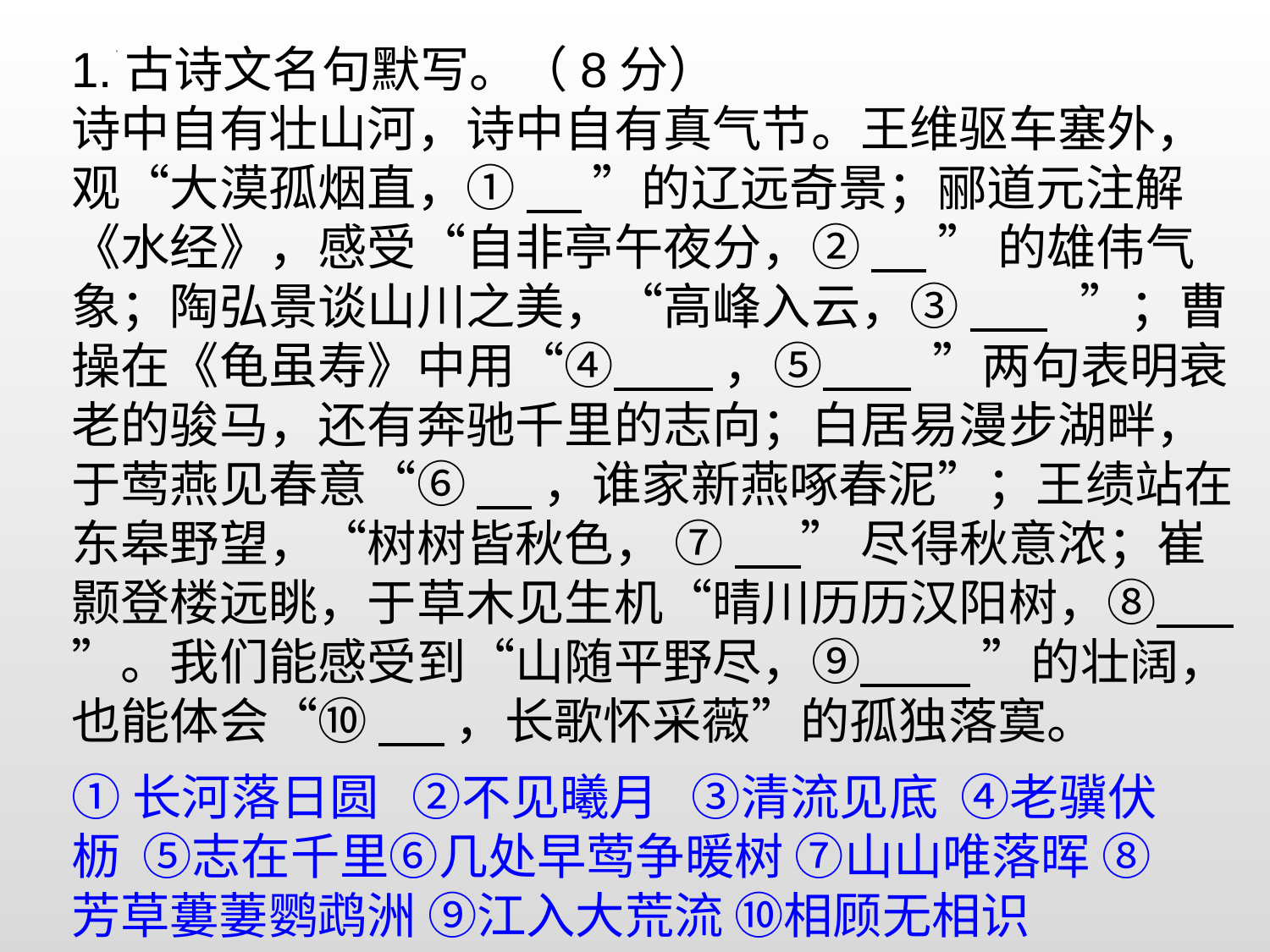

1.古诗文名句默写。（8分）
诗中自有壮山河，诗中自有真气节。王维驱车塞外，观“大漠孤烟直，①       ”的辽远奇景；郦道元注解《水经》，感受“自非亭午夜分，②       ” 的雄伟气象；陶弘景谈山川之美，“高峰入云，③           ”；曹操在《龟虽寿》中用“④          ，⑤          ”两句表明衰老的骏马，还有奔驰千里的志向；白居易漫步湖畔，于莺燕见春意“⑥       ，谁家新燕啄春泥”；王绩站在东皋野望，“树树皆秋色， ⑦       ” 尽得秋意浓；崔颢登楼远眺，于草木见生机“晴川历历汉阳树，⑧        ”。我们能感受到“山随平野尽，⑨           ”的壮阔，也能体会“⑩        ，长歌怀采薇”的孤独落寞。
①长河落日圆   ②不见曦月   ③清流见底  ④老骥伏枥  ⑤志在千里⑥几处早莺争暖树 ⑦山山唯落晖 ⑧芳草蔞萋鹦鹉洲 ⑨江入大荒流 ⑩相顾无相识